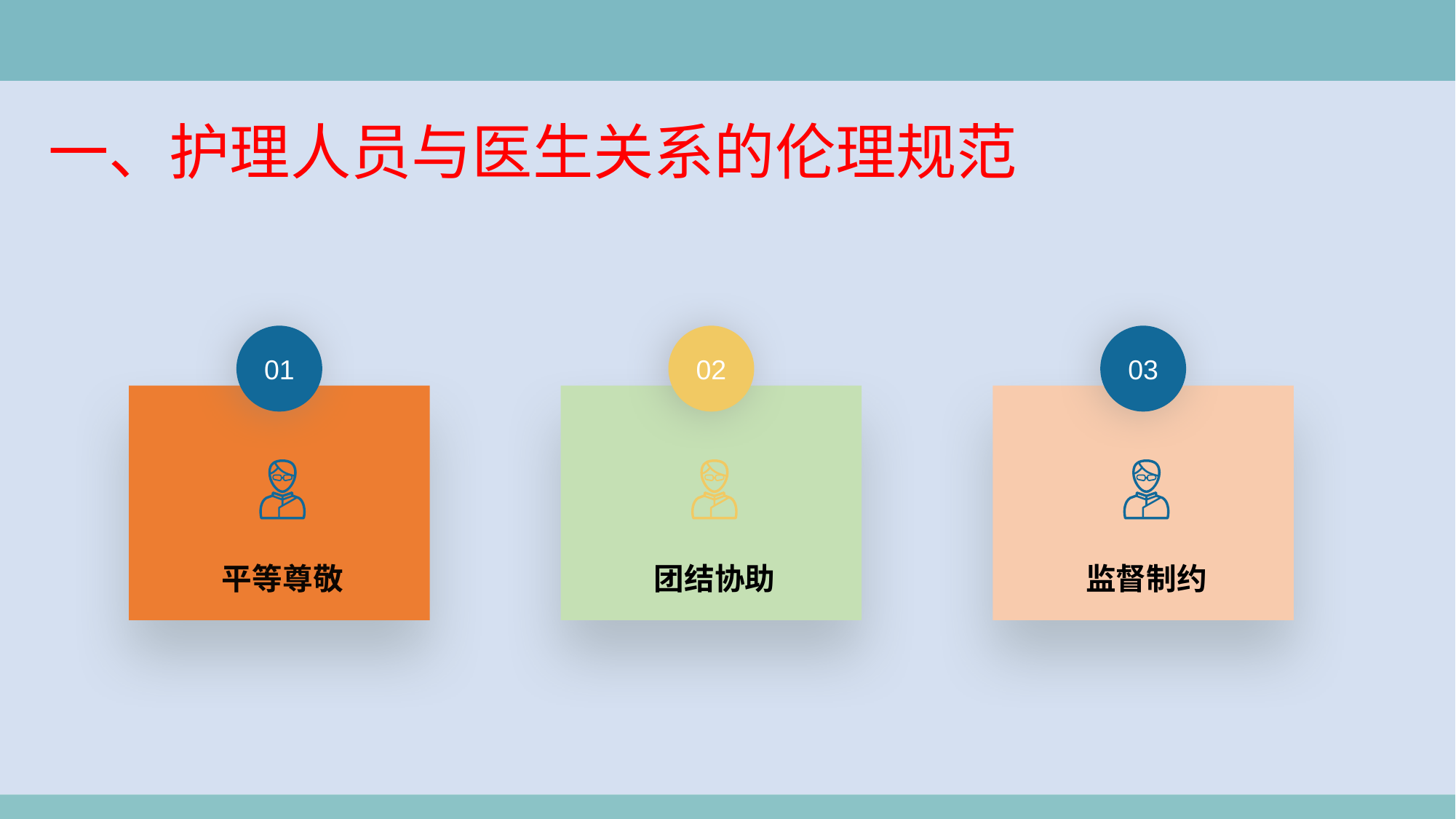

一、护理人员与医生关系的伦理规范
01

平等尊敬
02

团结协助
03

监督制约